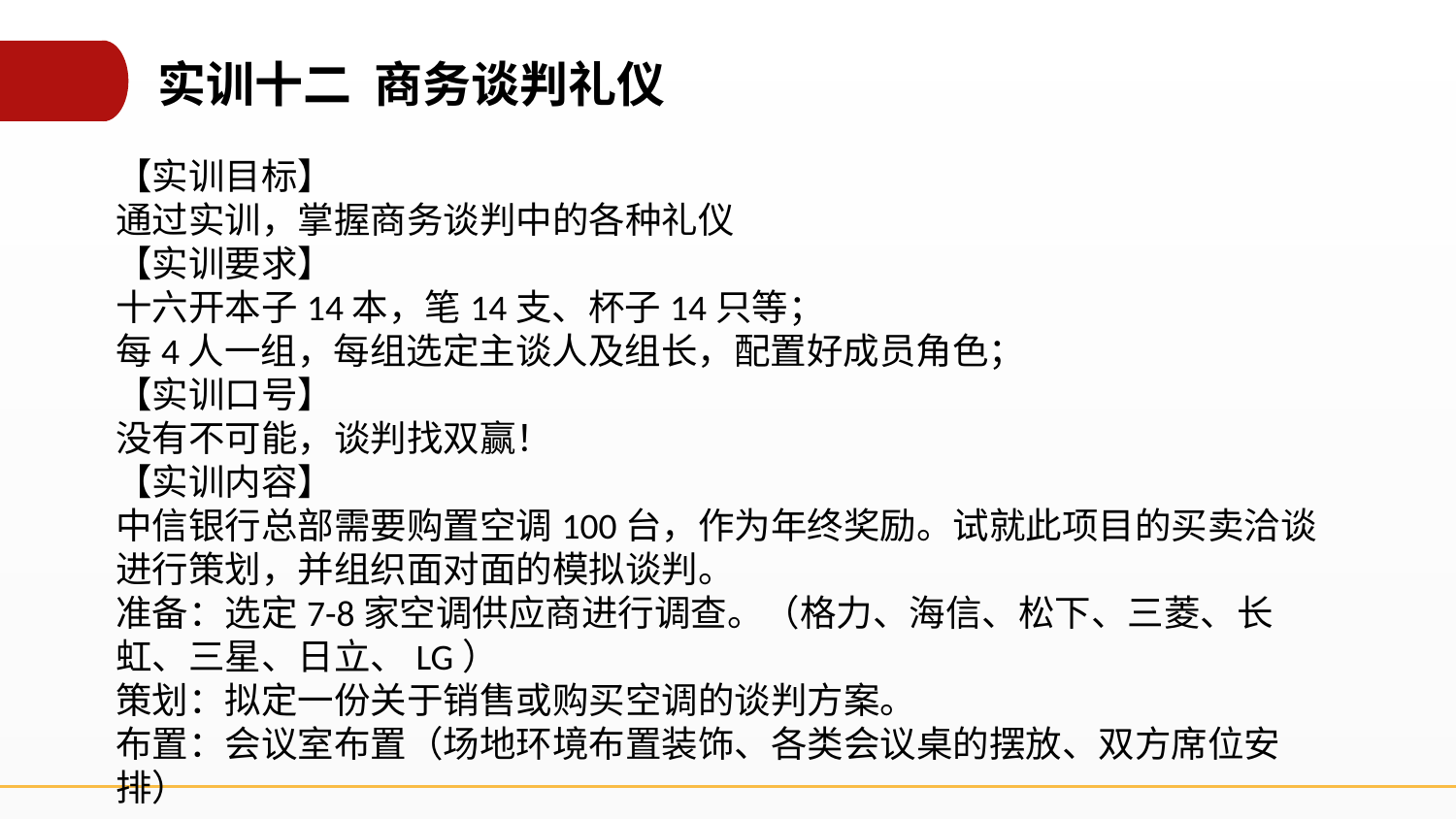

实训十二  商务谈判礼仪
【实训目标】
通过实训，掌握商务谈判中的各种礼仪
【实训要求】
十六开本子14本，笔14支、杯子14只等；
每4人一组，每组选定主谈人及组长，配置好成员角色；
【实训口号】
没有不可能，谈判找双赢！
【实训内容】
中信银行总部需要购置空调100台，作为年终奖励。试就此项目的买卖洽谈进行策划，并组织面对面的模拟谈判。
准备：选定7-8家空调供应商进行调查。（格力、海信、松下、三菱、长虹、三星、日立、LG）
策划：拟定一份关于销售或购买空调的谈判方案。
布置：会议室布置（场地环境布置装饰、各类会议桌的摆放、双方席位安排）